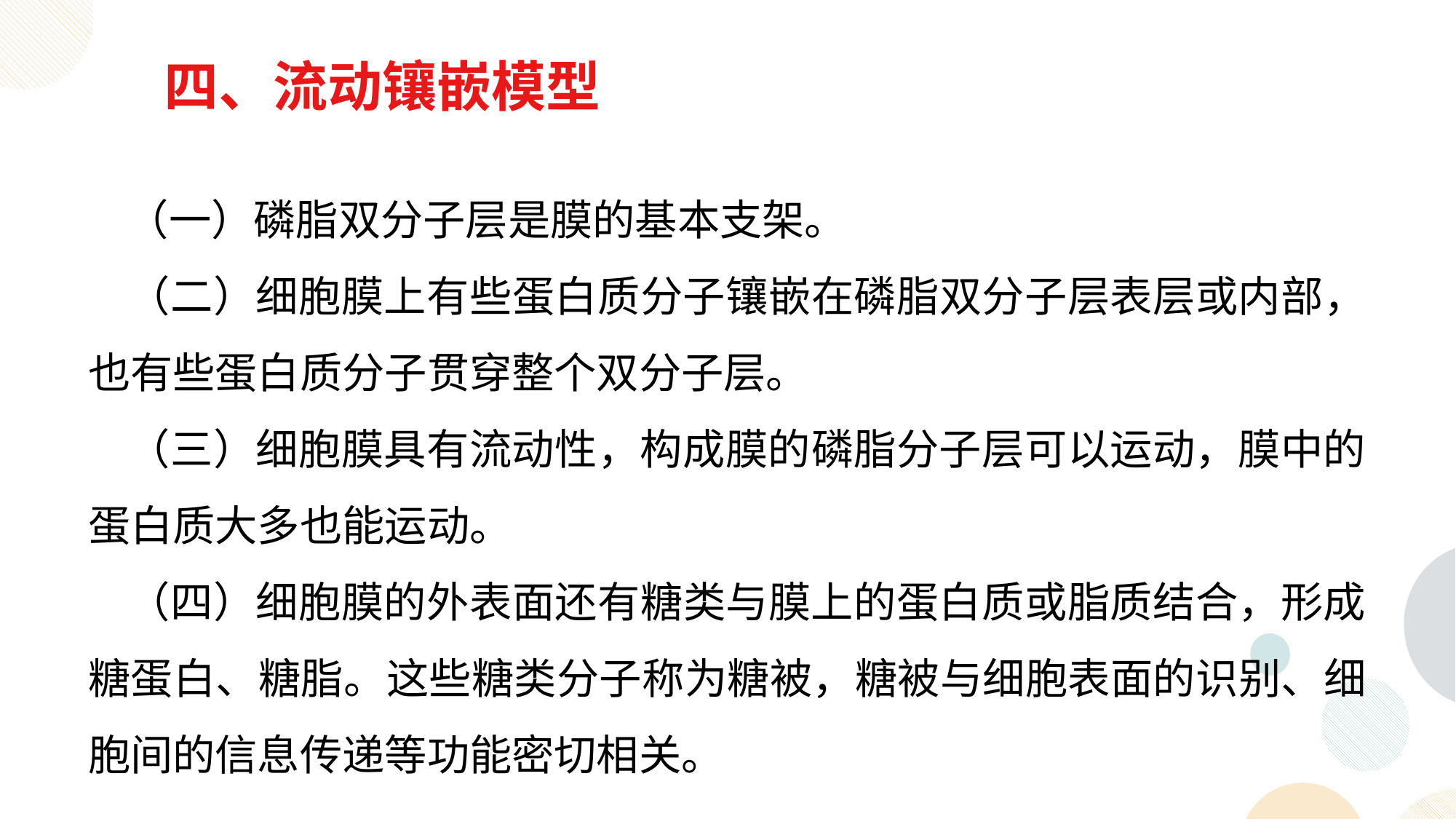

四、流动镶嵌模型
   （一）磷脂双分子层是膜的基本支架。
   （二）细胞膜上有些蛋白质分子镶嵌在磷脂双分子层表层或内部，也有些蛋白质分子贯穿整个双分子层。
   （三）细胞膜具有流动性，构成膜的磷脂分子层可以运动，膜中的蛋白质大多也能运动。
   （四）细胞膜的外表面还有糖类与膜上的蛋白质或脂质结合，形成糖蛋白、糖脂。这些糖类分子称为糖被，糖被与细胞表面的识别、细胞间的信息传递等功能密切相关。